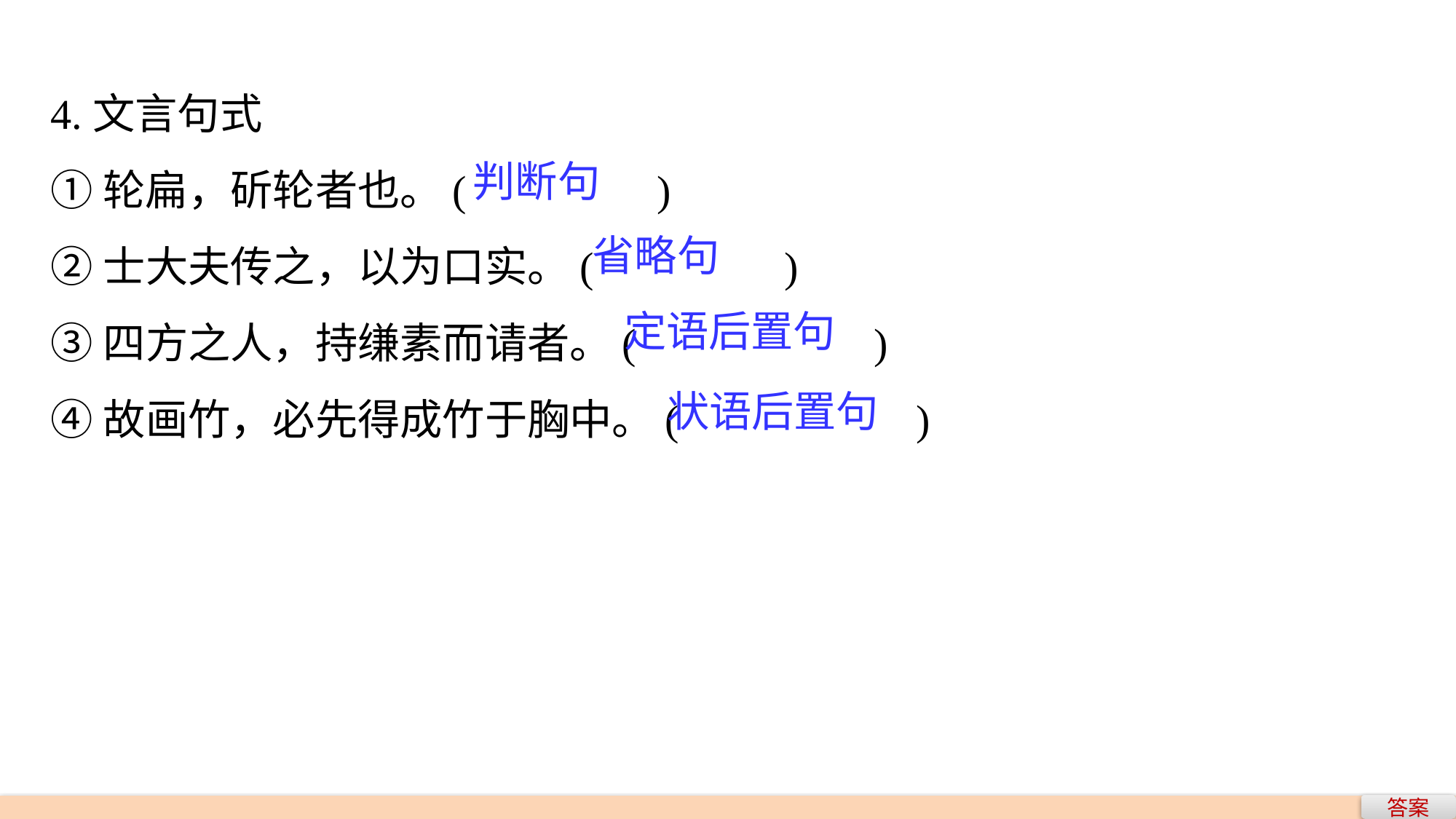

4.文言句式
①轮扁，斫轮者也。(　　　　)
②士大夫传之，以为口实。(　　　　)
③四方之人，持缣素而请者。(　　　     　)
④故画竹，必先得成竹于胸中。(　　　   　  )
判断句
省略句
定语后置句
状语后置句
答案